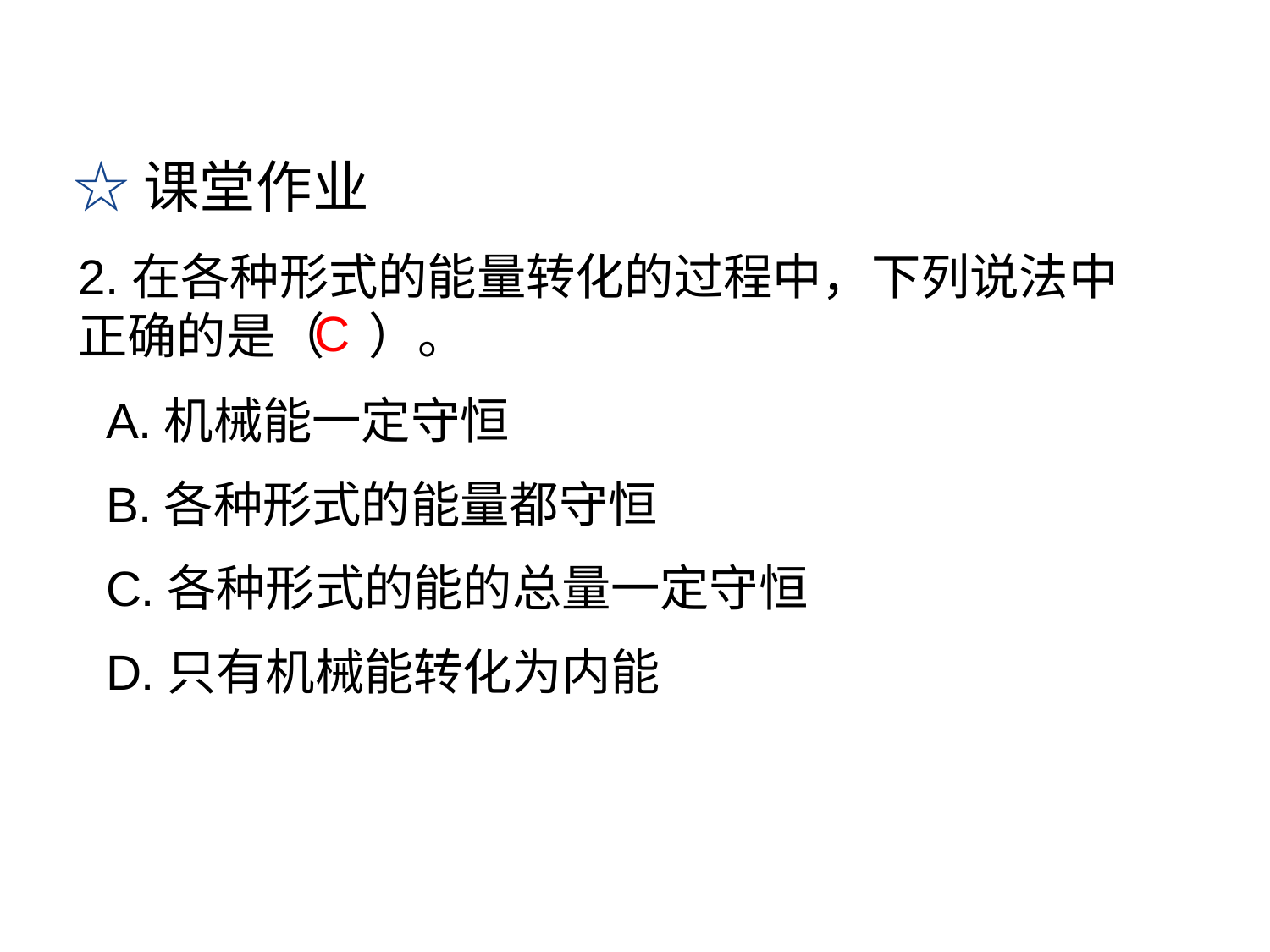

☆课堂作业
2.在各种形式的能量转化的过程中，下列说法中正确的是（    ）。
  A.机械能一定守恒
  B.各种形式的能量都守恒
  C.各种形式的能的总量一定守恒
  D.只有机械能转化为内能
C